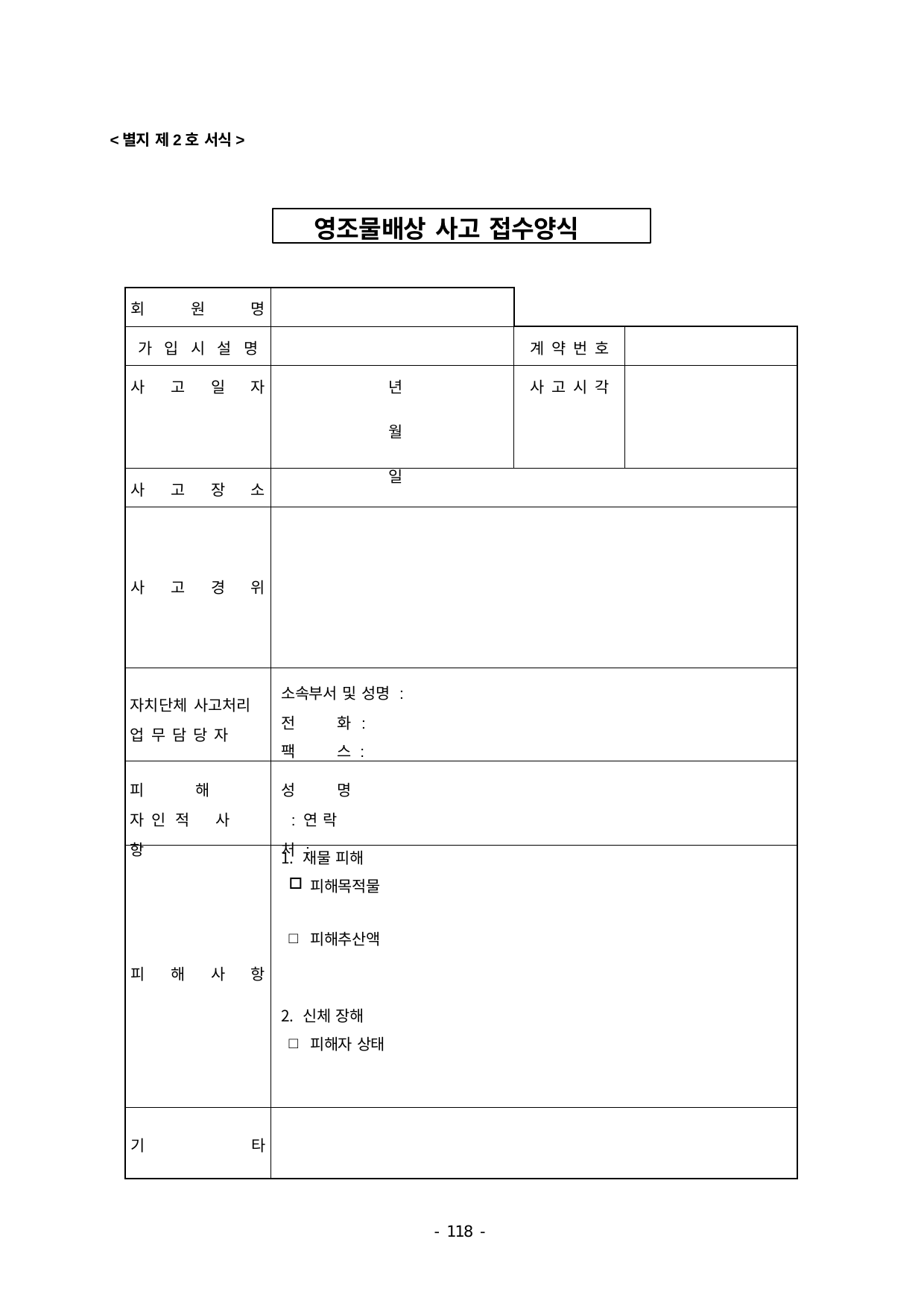

<별지 제2호 서식>
영조물배상 사고 접수양식
| 회 원 명 |  |  |  |
| --- | --- | --- | --- |
| 가 입 시 설 명 |  | 계 약 번 호 |  |
| 사 고 일 자 | 년 월 일 | 사 고 시 각 |  |
| 사 고 장 소 |  |  |  |
| 사 고 경 위 |  |  |  |
| 자치단체 사고처리 업 무 담 당 자 | 소속부서 및 성명 : 전 화 : 팩 스 : |  |  |
| 피 해 자 인 적 사 항 | 성 명 : 연 락 처 : |  |  |
| 피 해 사 항 | 재물 피해 피해목적물 피해추산액 신체 장해 피해자 상태 |  |  |
| 기 타 |  |  |  |
- 118 -